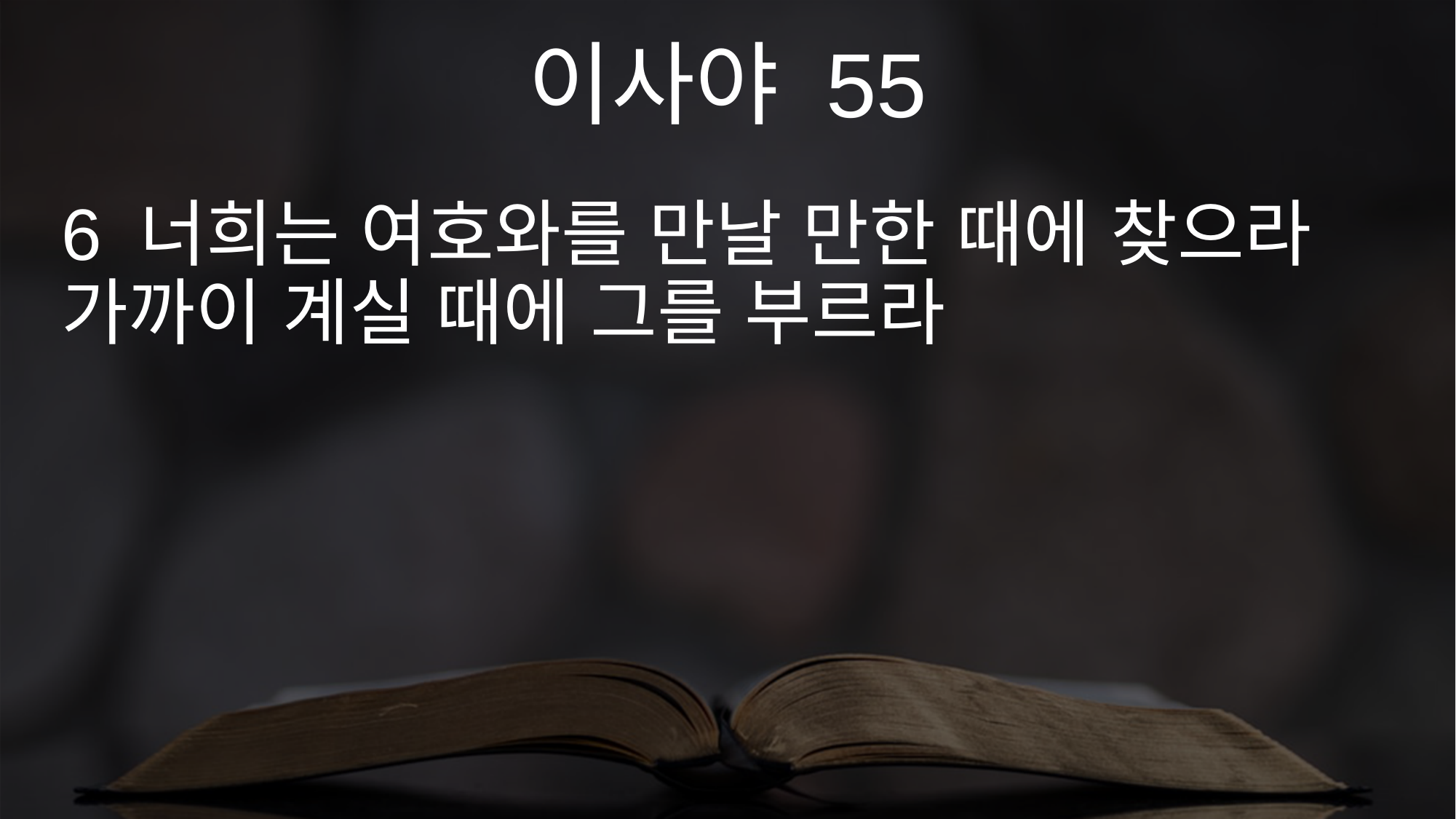

이사야 55
6 너희는 여호와를 만날 만한 때에 찾으라 가까이 계실 때에 그를 부르라